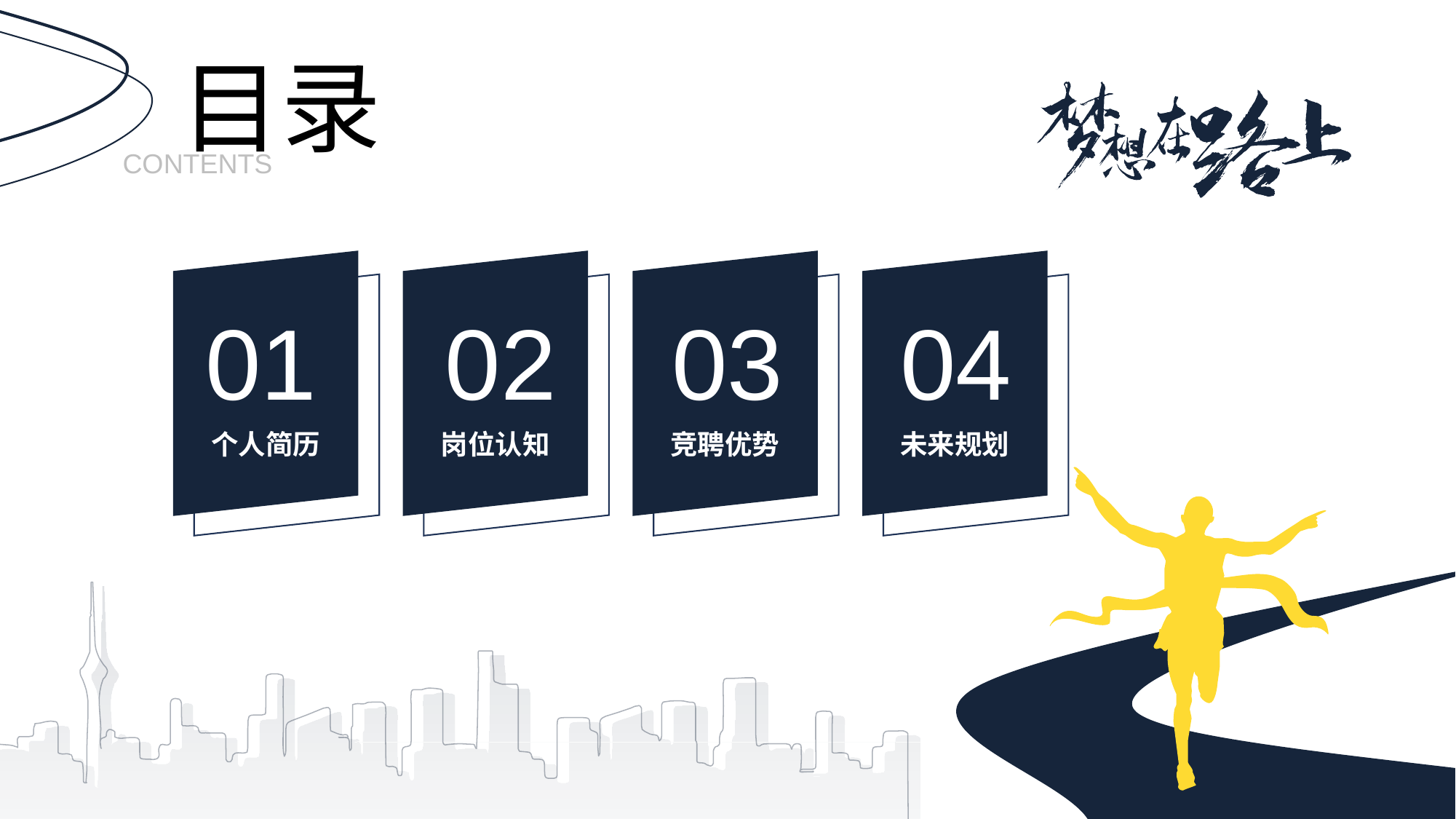

目录

CONTENTS

01
02
03
04

个人简历
岗位认知
竞聘优势
未来规划